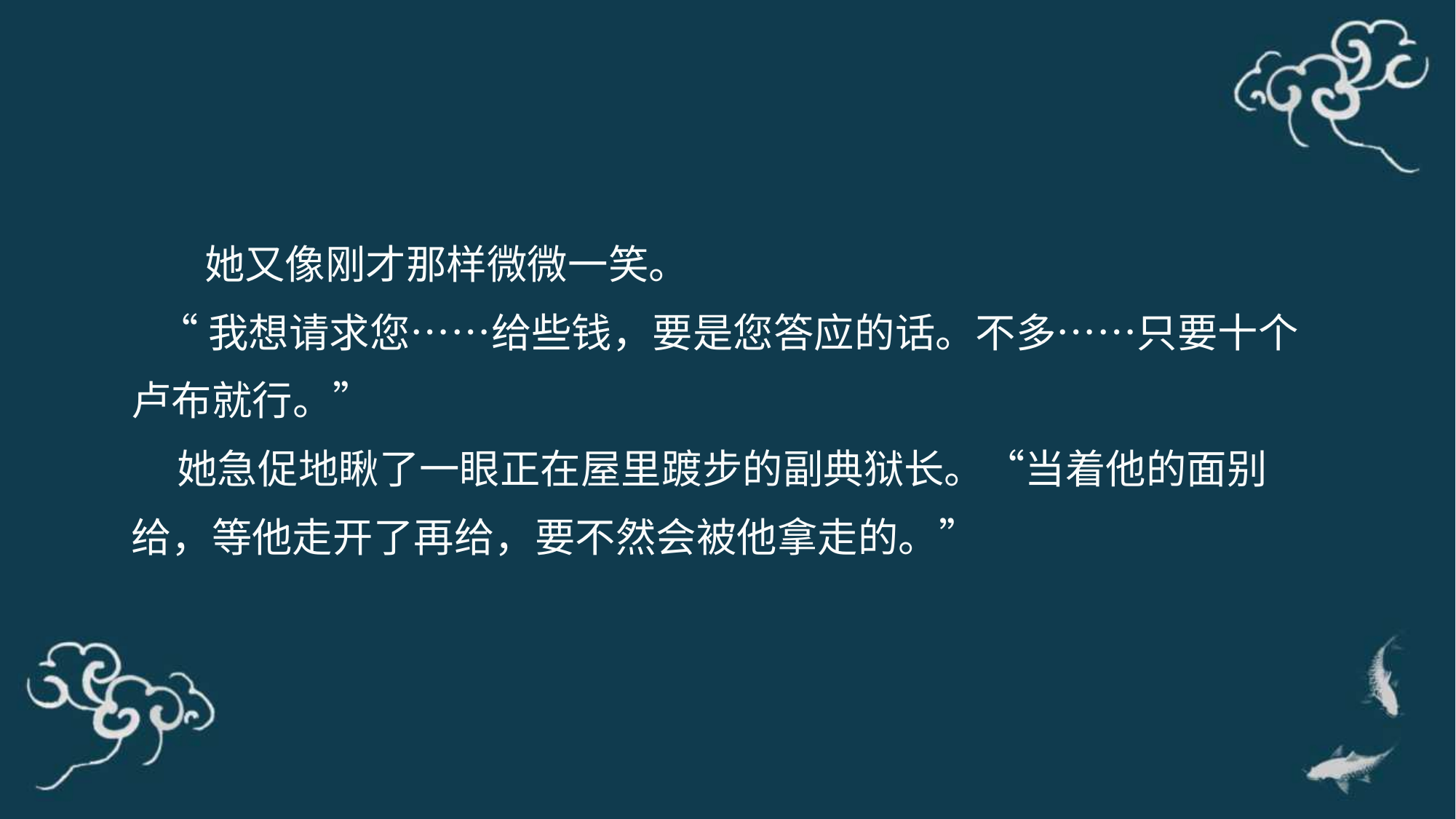

她又像刚才那样微微一笑。
   “我想请求您……给些钱，要是您答应的话。不多……只要十个卢布就行。”
    她急促地瞅了一眼正在屋里踱步的副典狱长。“当着他的面别给，等他走开了再给，要不然会被他拿走的。”